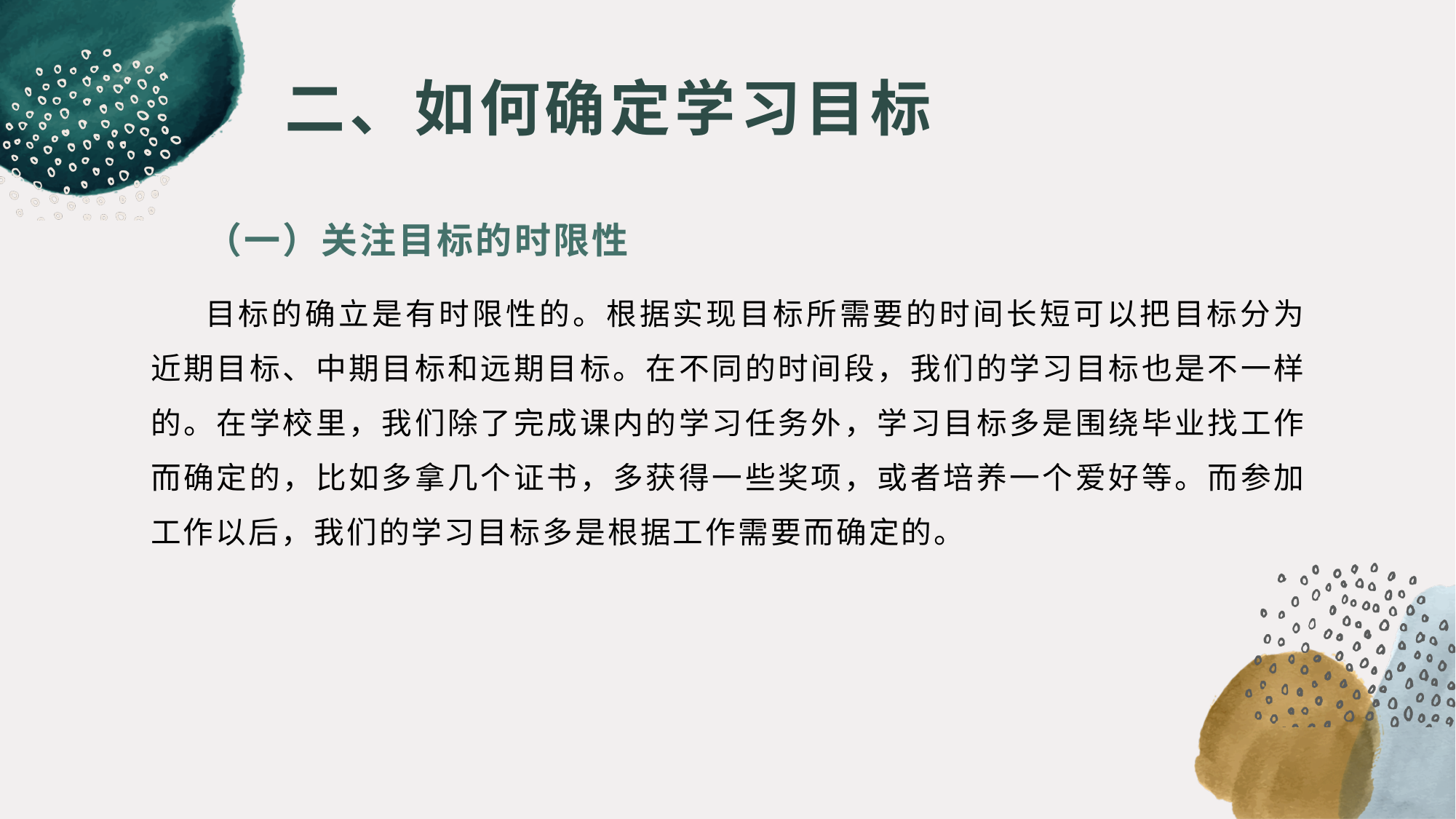

二、如何确定学习目标
（一）关注目标的时限性
目标的确立是有时限性的。根据实现目标所需要的时间长短可以把目标分为近期目标、中期目标和远期目标。在不同的时间段，我们的学习目标也是不一样的。在学校里，我们除了完成课内的学习任务外，学习目标多是围绕毕业找工作而确定的，比如多拿几个证书，多获得一些奖项，或者培养一个爱好等。而参加工作以后，我们的学习目标多是根据工作需要而确定的。